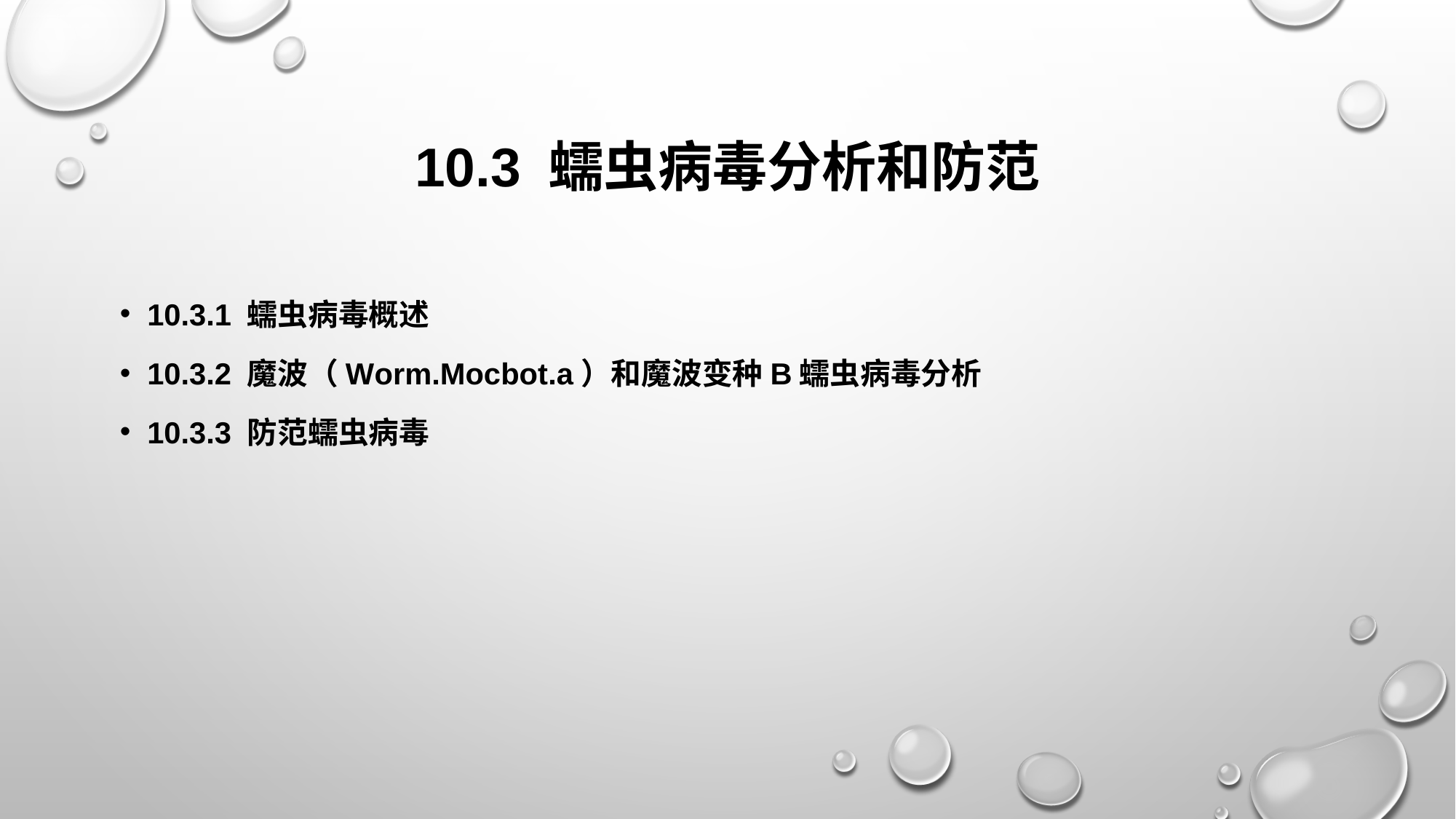

# 10.3 蠕虫病毒分析和防范
10.3.1 蠕虫病毒概述
10.3.2 魔波（Worm.Mocbot.a）和魔波变种B蠕虫病毒分析
10.3.3 防范蠕虫病毒